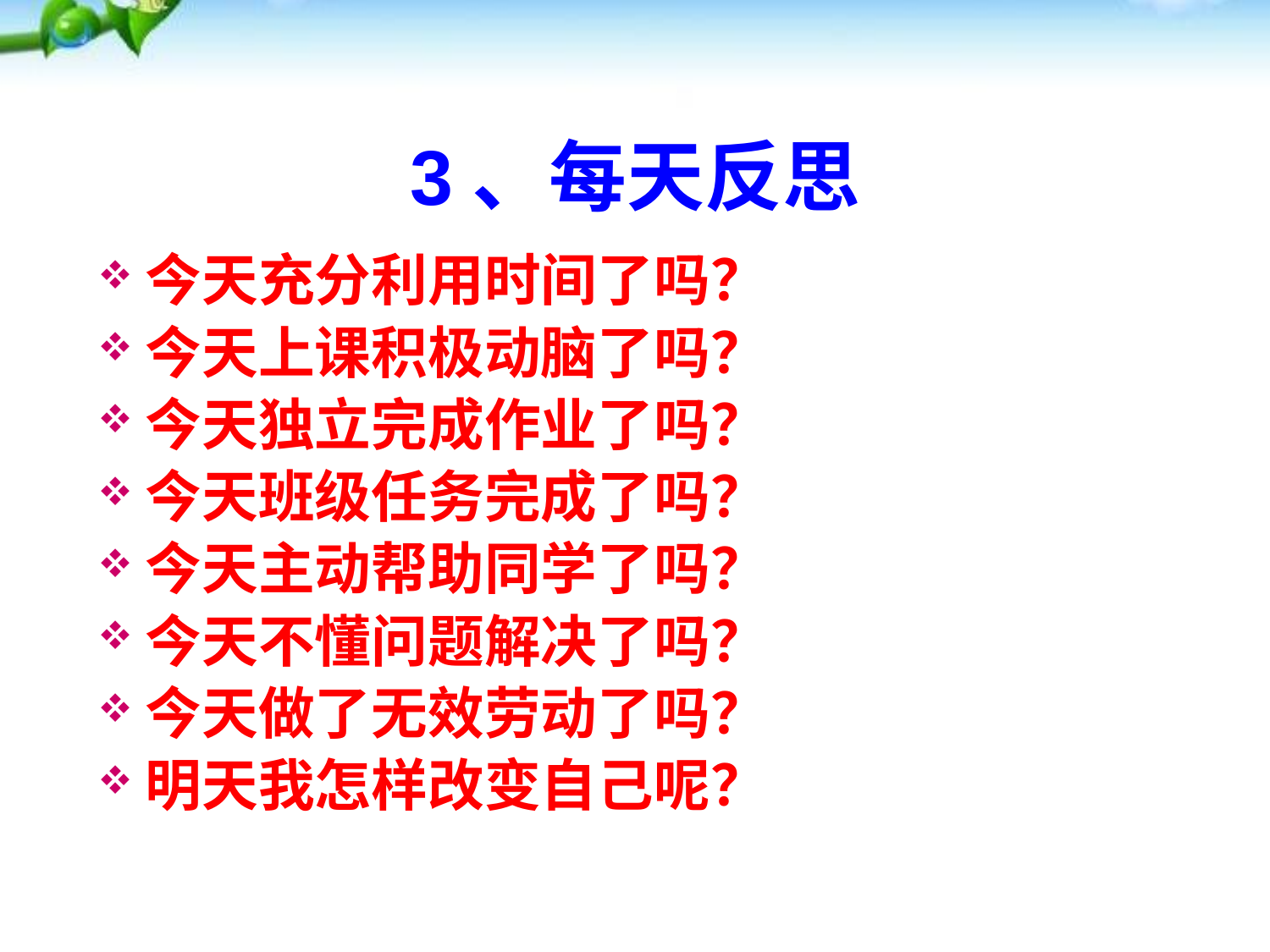

# 3、每天反思
今天充分利用时间了吗？
今天上课积极动脑了吗？
今天独立完成作业了吗？
今天班级任务完成了吗？
今天主动帮助同学了吗？
今天不懂问题解决了吗？
今天做了无效劳动了吗？
明天我怎样改变自己呢？